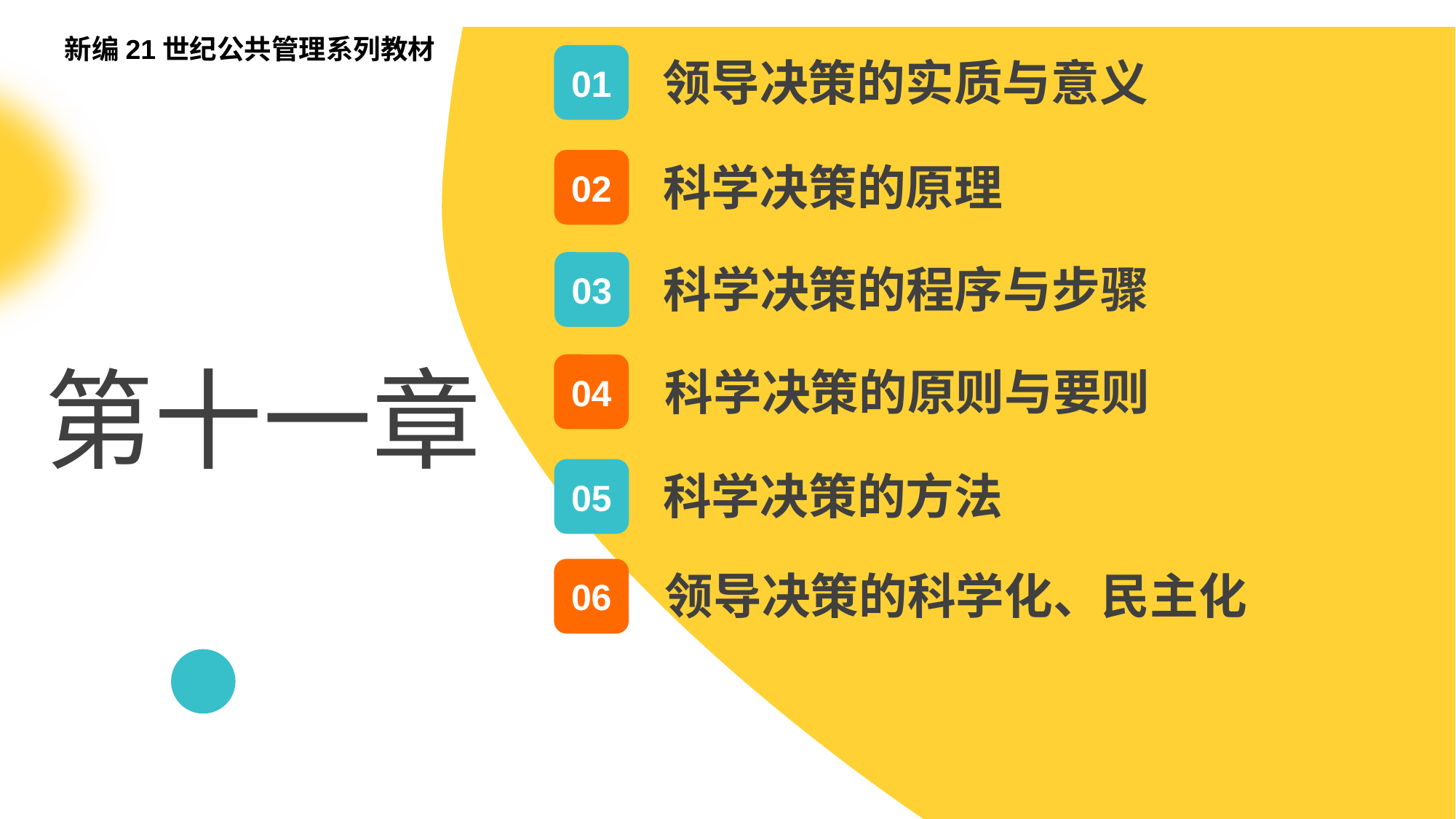

新编21世纪公共管理系列教材

01
领导决策的实质与意义

02
科学决策的原理
03
科学决策的程序与步骤
第十一章
04
科学决策的原则与要则
05
科学决策的方法
06
领导决策的科学化、民主化